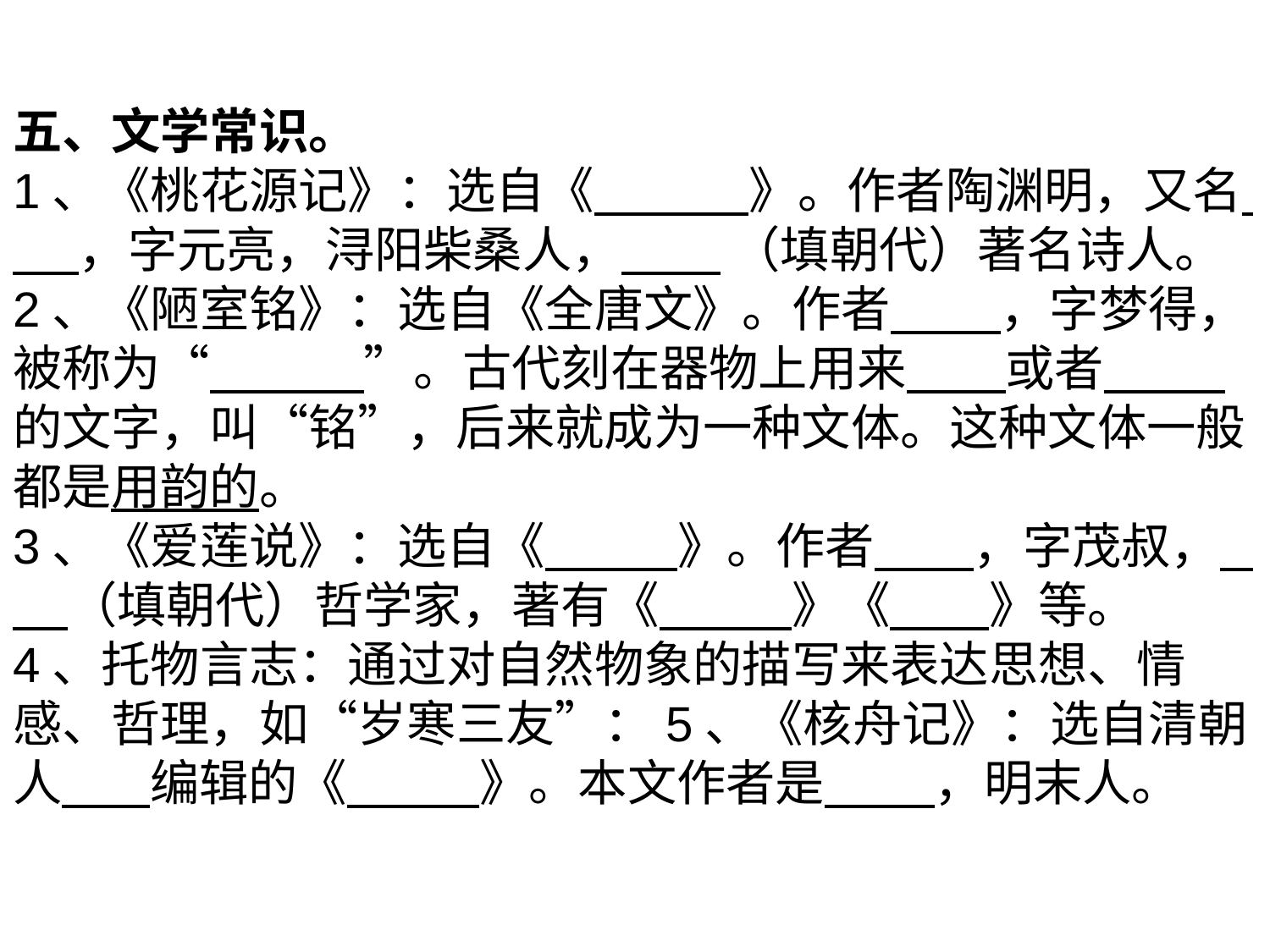

五、文学常识。
1、《桃花源记》：选自《              》。作者陶渊明，又名        ，字元亮，浔阳柴桑人，          （填朝代）著名诗人。
2、《陋室铭》：选自《全唐文》。作者          ，字梦得，被称为“              ”。古代刻在器物上用来         或者            的文字，叫“铭”，后来就成为一种文体。这种文体一般都是用韵的。
3、《爱莲说》：选自《            》。作者         ，字茂叔，         （填朝代）哲学家，著有《            》《         》等。
4、托物言志：通过对自然物象的描写来表达思想、情感、哲理，如“岁寒三友”：5、《核舟记》：选自清朝人        编辑的《            》。本文作者是          ，明末人。